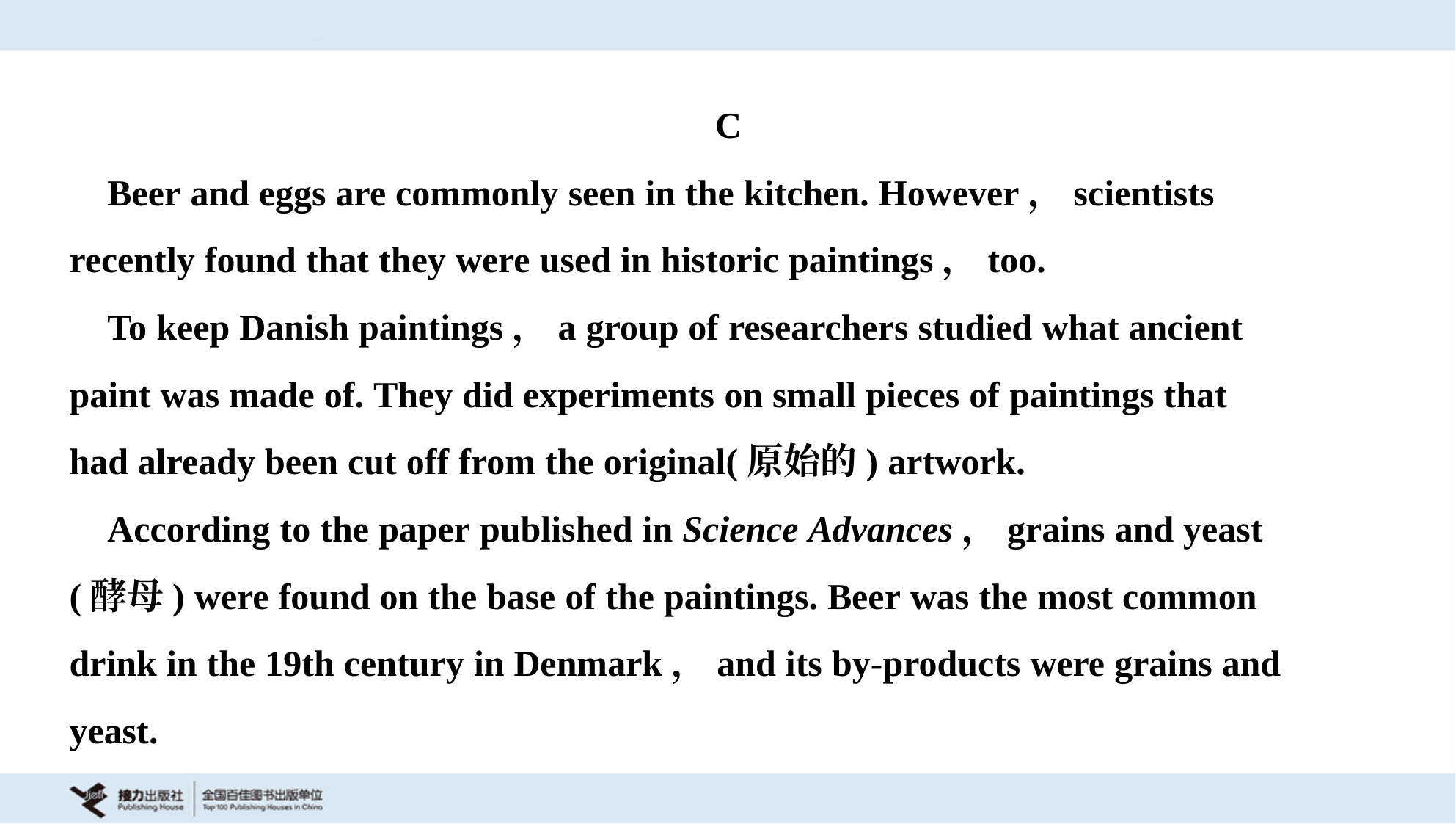

C
    Beer and eggs are commonly seen in the kitchen. However，scientists
recently found that they were used in historic paintings，too.
    To keep Danish paintings，a group of researchers studied what ancient
paint was made of. They did experiments on small pieces of paintings that
had already been cut off from the original(原始的) artwork.
    According to the paper published in Science Advances，grains and yeast
(酵母) were found on the base of the paintings. Beer was the most common
drink in the 19th century in Denmark，and its by-products were grains and
yeast.